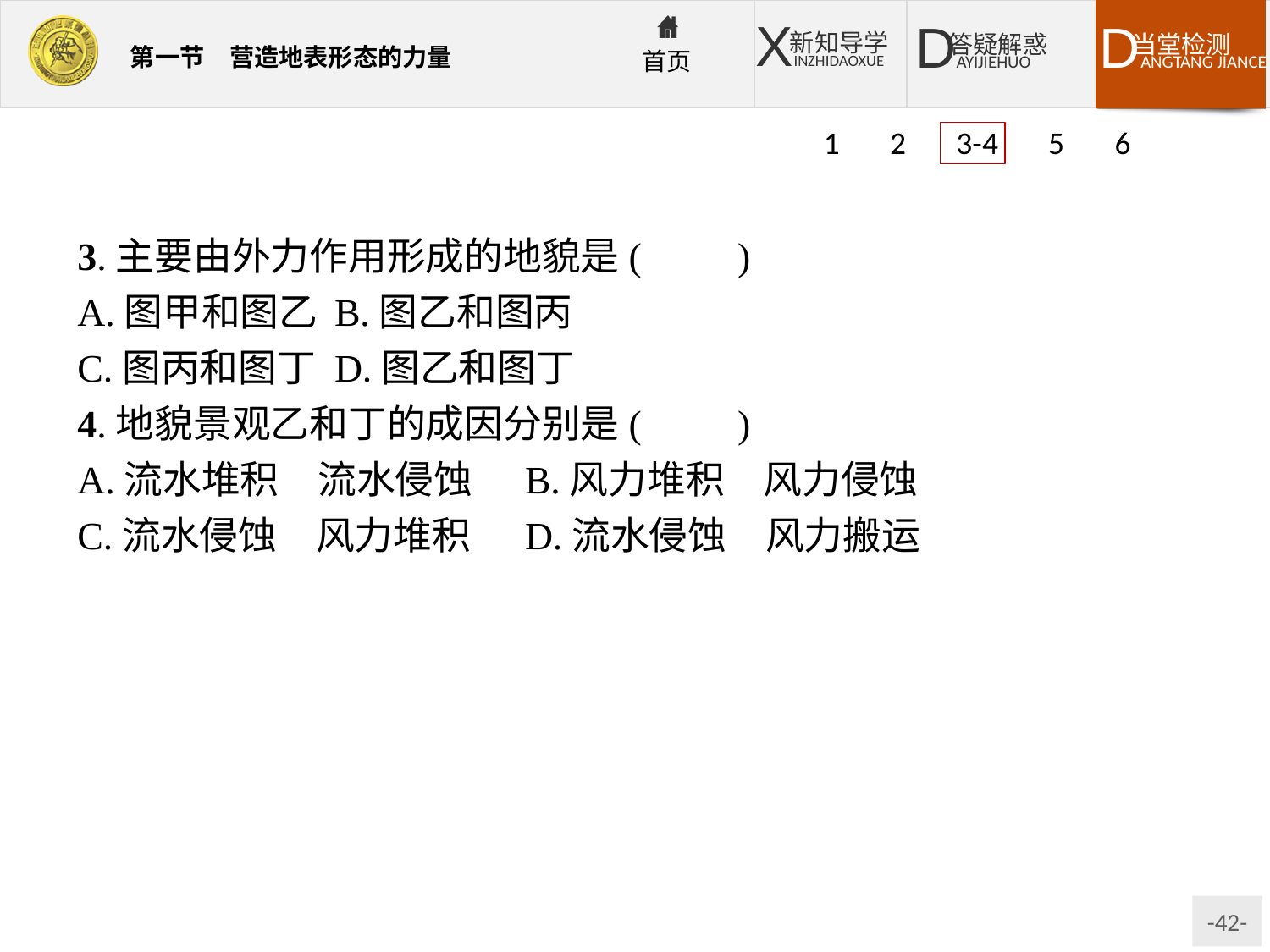

1       2       3-4       5       6

3.主要由外力作用形成的地貌是(　　)
A.图甲和图乙	B.图乙和图丙
C.图丙和图丁	D.图乙和图丁
4.地貌景观乙和丁的成因分别是(　　)
A.流水堆积　流水侵蚀	B.风力堆积　风力侵蚀
C.流水侵蚀　风力堆积	D.流水侵蚀　风力搬运
解析:读图可知,图甲所示为火山喷发,由内力作用形成;图乙所示是黄土高原千沟万壑的地貌景观,是流水侵蚀作用的结果;图丙所示是内力作用下形成的断块山;图丁所示是风力堆积作用下形成的沙丘景观。
答案:3.D　4.C